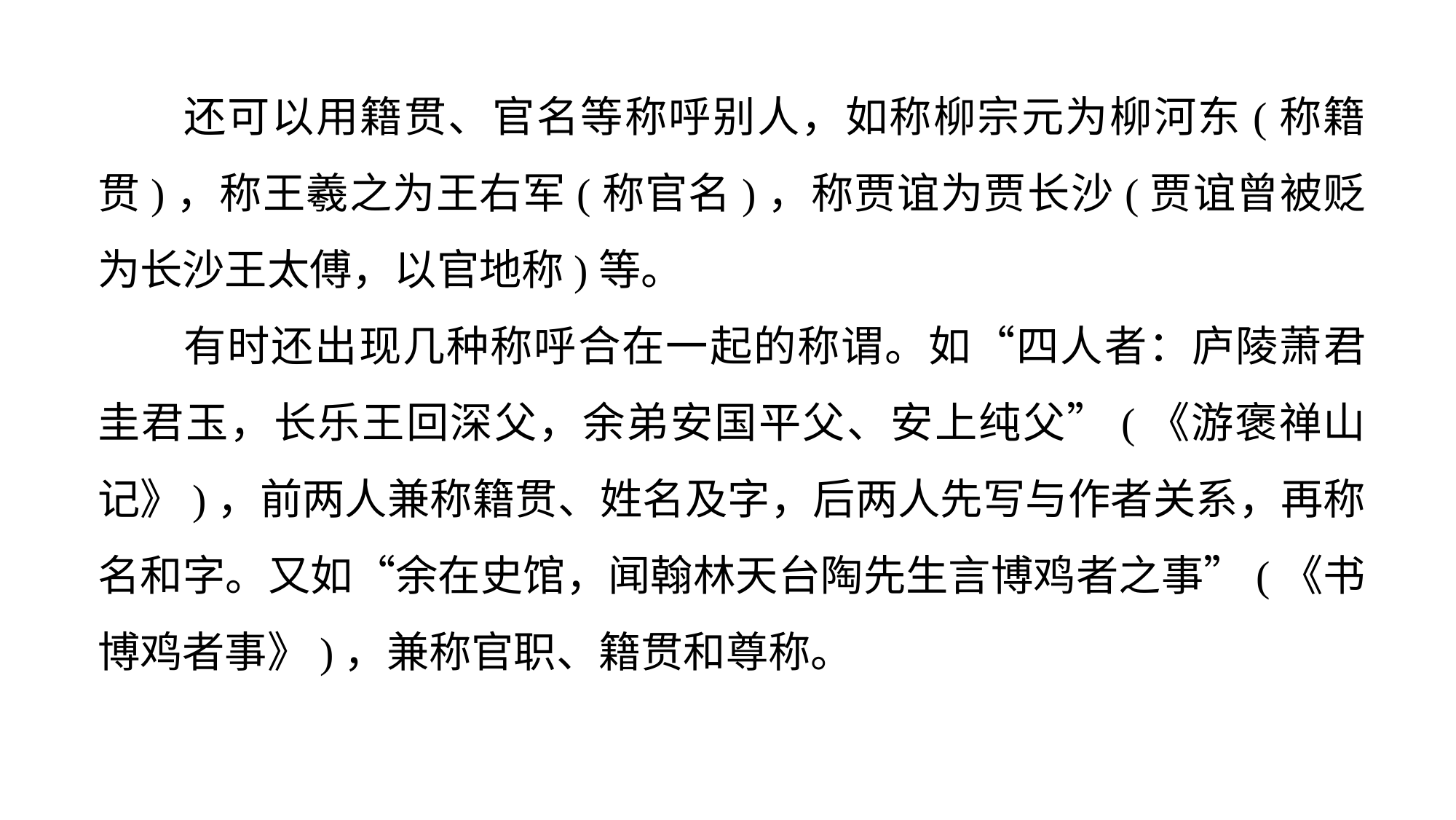

还可以用籍贯、官名等称呼别人，如称柳宗元为柳河东(称籍贯)，称王羲之为王右军(称官名)，称贾谊为贾长沙(贾谊曾被贬为长沙王太傅，以官地称)等。
有时还出现几种称呼合在一起的称谓。如“四人者：庐陵萧君圭君玉，长乐王回深父，余弟安国平父、安上纯父”(《游褒禅山记》)，前两人兼称籍贯、姓名及字，后两人先写与作者关系，再称名和字。又如“余在史馆，闻翰林天台陶先生言博鸡者之事”(《书博鸡者事》)，兼称官职、籍贯和尊称。